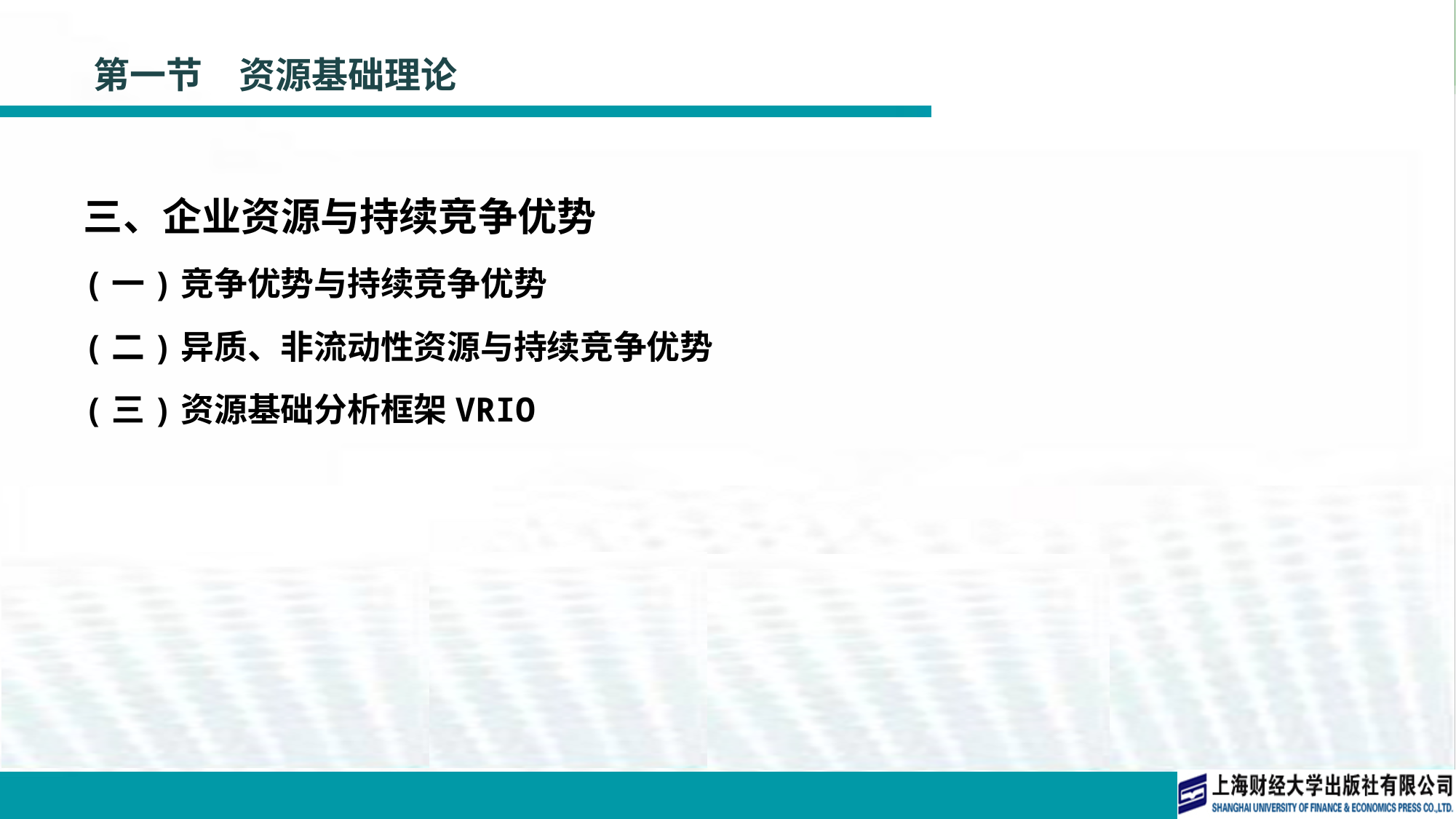

# 第一节　资源基础理论
三、企业资源与持续竞争优势
(一)竞争优势与持续竞争优势
(二)异质、非流动性资源与持续竞争优势
(三)资源基础分析框架VRIO